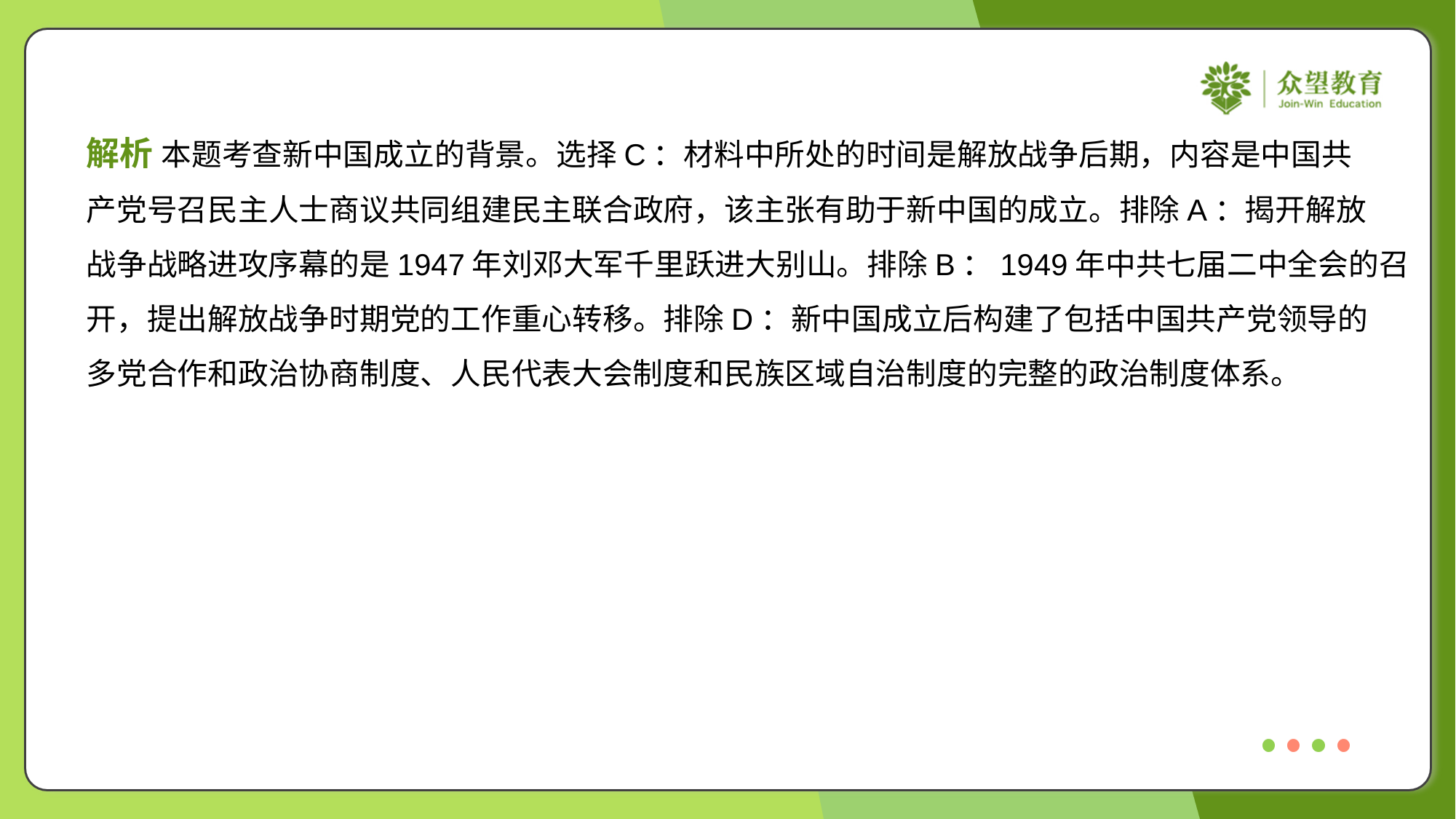

解析 本题考查新中国成立的背景。选择C：材料中所处的时间是解放战争后期，内容是中国共
产党号召民主人士商议共同组建民主联合政府，该主张有助于新中国的成立。排除A：揭开解放
战争战略进攻序幕的是1947年刘邓大军千里跃进大别山。排除B：1949年中共七届二中全会的召
开，提出解放战争时期党的工作重心转移。排除D：新中国成立后构建了包括中国共产党领导的
多党合作和政治协商制度、人民代表大会制度和民族区域自治制度的完整的政治制度体系。